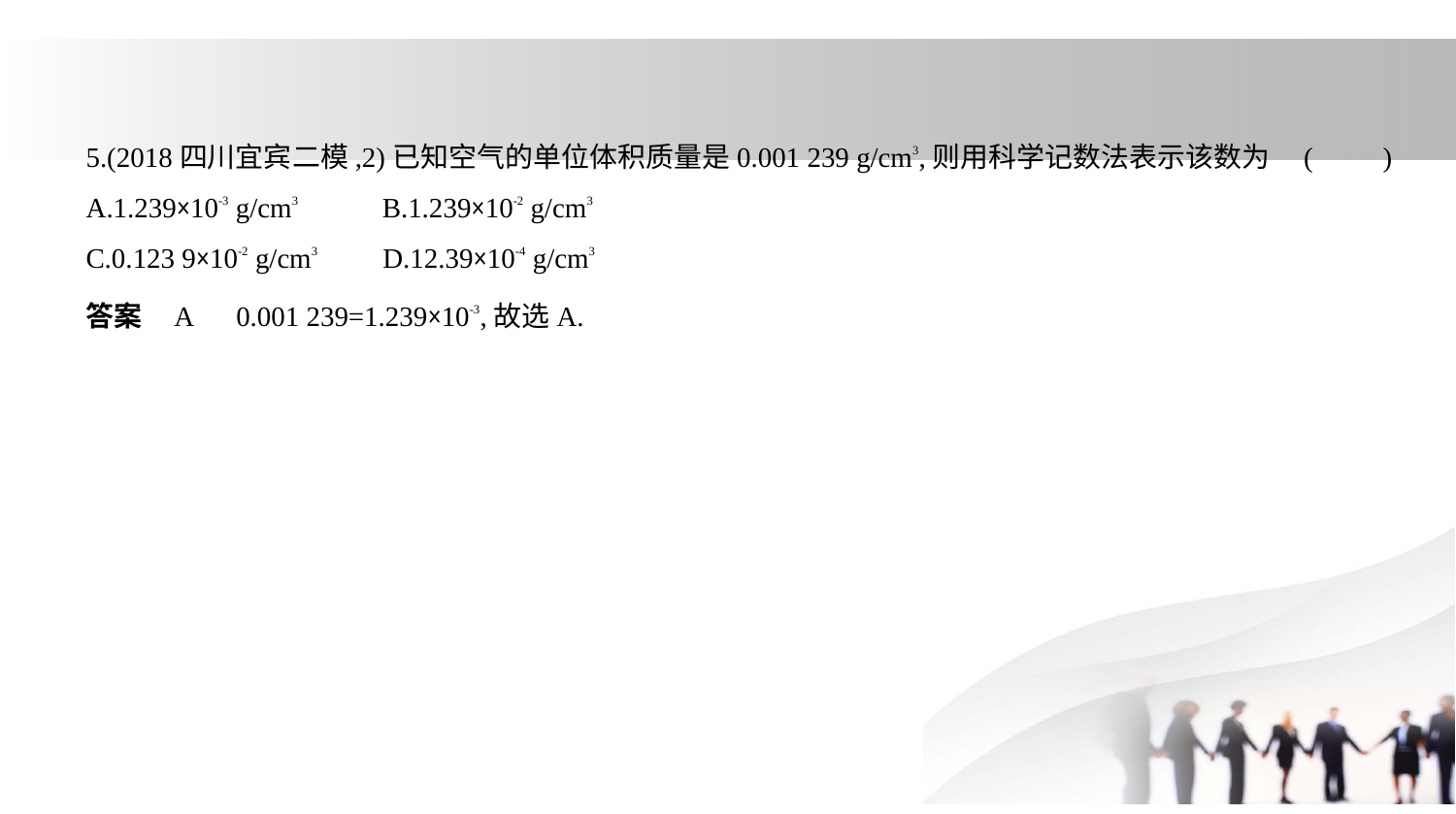

5.(2018四川宜宾二模,2)已知空气的单位体积质量是0.001 239 g/cm3,则用科学记数法表示该数为 (　　)
A.1.239×10-3 g/cm3　       B.1.239×10-2 g/cm3
C.0.123 9×10-2 g/cm3　    D.12.39×10-4 g/cm3
答案    A　0.001 239=1.239×10-3,故选A.